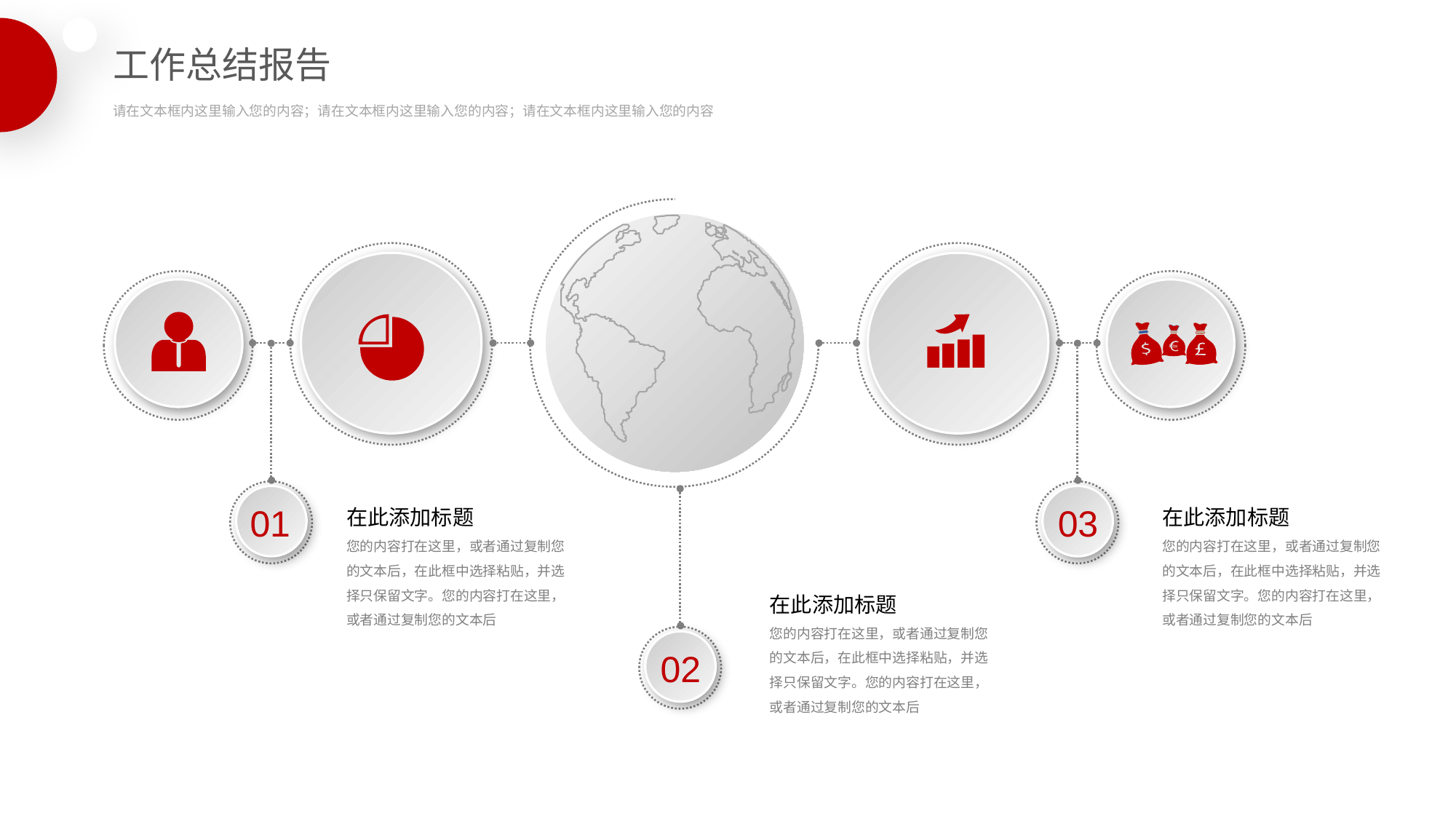

工作总结报告
请在文本框内这里输入您的内容；请在文本框内这里输入您的内容；请在文本框内这里输入您的内容

在此添加标题
您的内容打在这里，或者通过复制您的文本后，在此框中选择粘贴，并选择只保留文字。您的内容打在这里，或者通过复制您的文本后
在此添加标题
您的内容打在这里，或者通过复制您的文本后，在此框中选择粘贴，并选择只保留文字。您的内容打在这里，或者通过复制您的文本后

01

03

在此添加标题
您的内容打在这里，或者通过复制您的文本后，在此框中选择粘贴，并选择只保留文字。您的内容打在这里，或者通过复制您的文本后

02